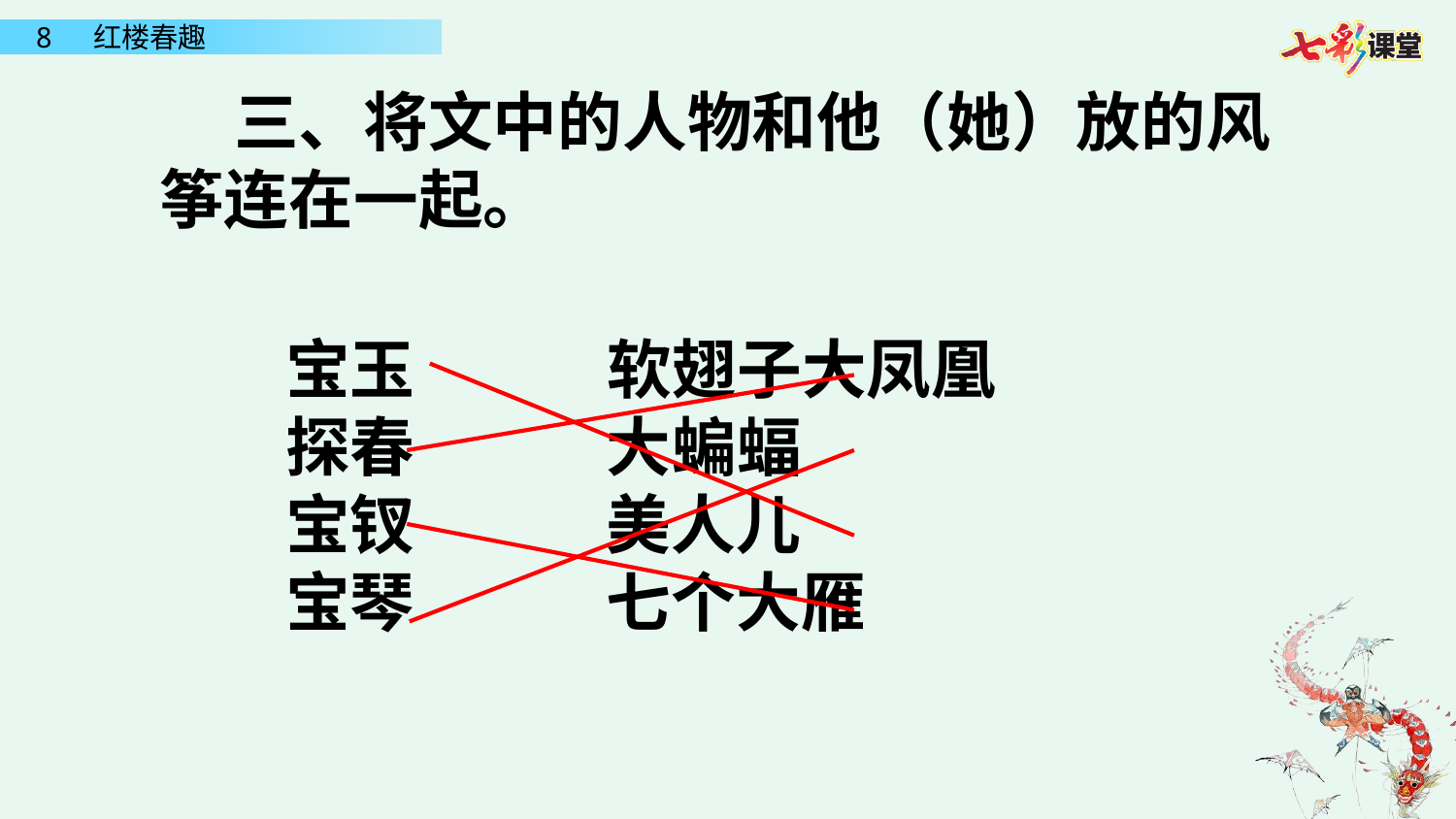

三、将文中的人物和他（她）放的风筝连在一起。

宝玉             软翅子大凤凰
探春             大蝙蝠
宝钗             美人儿
宝琴             七个大雁